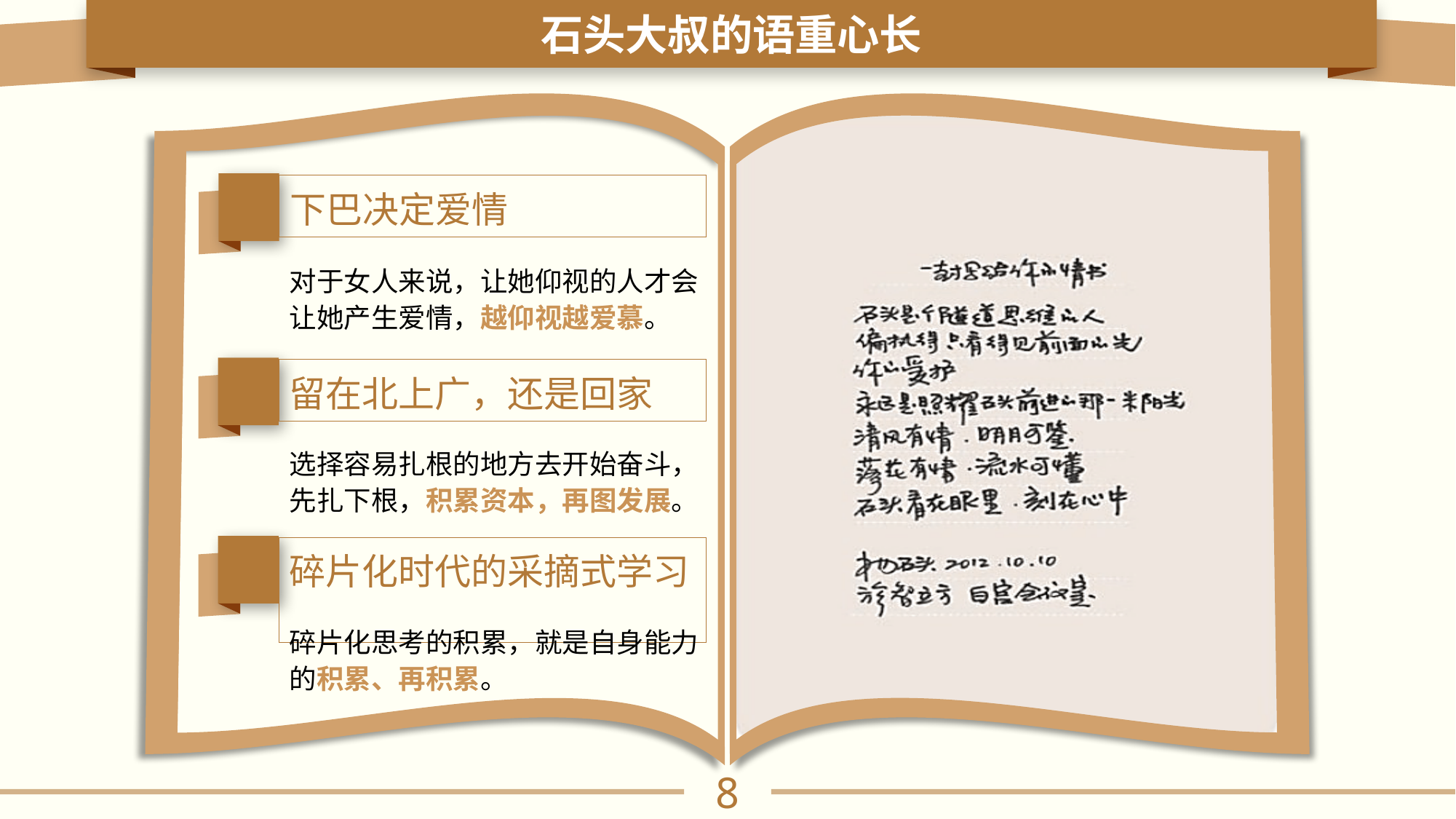

石头大叔的语重心长

下巴决定爱情
对于女人来说，让她仰视的人才会让她产生爱情，越仰视越爱慕。

留在北上广，还是回家
选择容易扎根的地方去开始奋斗，先扎下根，积累资本，再图发展。

碎片化时代的采摘式学习
碎片化思考的积累，就是自身能力的积累、再积累。
8